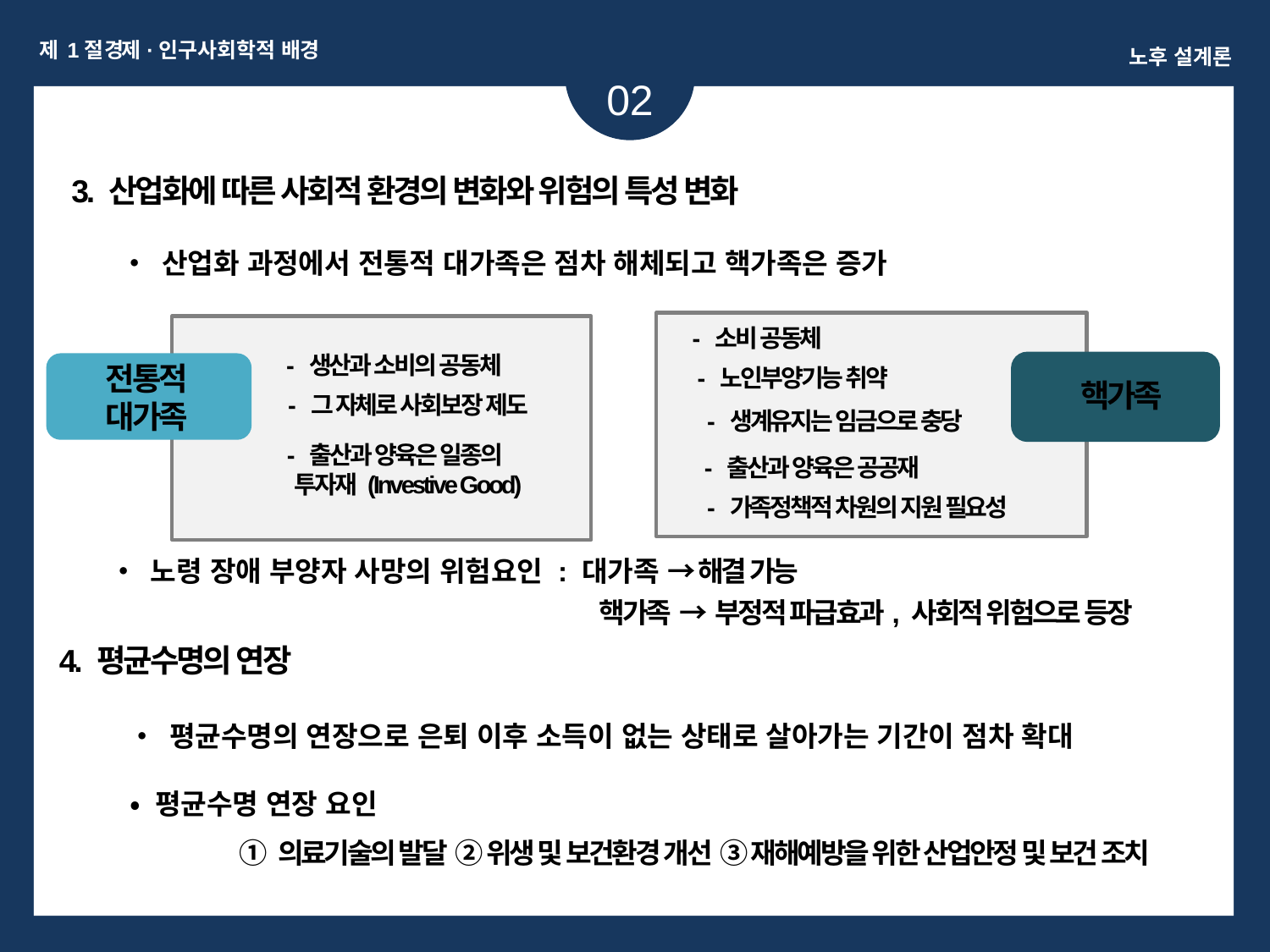

제 1절 경제 ∙ 인구사회학적 배경
노후 설계론
02

3. 산업화에 따른 사회적 환경의 변화와 위험의 특성 변화
 • 산업화 과정에서 전통적 대가족은 점차 해체되고 핵가족은 증가

-  소비 공동체
-  생산과 소비의 공동체
전통적
대가족

-  노인부양기능 취약
 핵가족
-  그 자체로 사회보장 제도
-  생계유지는 임금으로 충당
-  출산과 양육은 일종의
   투자재 (Investive Good)
-  출산과 양육은 공공재
-  가족정책적 차원의 지원 필요성
 • 노령 장애 부양자 사망의 위험요인 : 대가족 → 해결 가능
핵가족  →  부정적 파급효과, 사회적 위험으로 등장
4. 평균수명의 연장
 • 평균수명의 연장으로 은퇴 이후 소득이 없는 상태로 살아가는 기간이 점차 확대
 • 평균수명 연장 요인
① 의료기술의 발달  ② 위생 및 보건환경 개선  ③ 재해예방을 위한 산업안정 및 보건 조치